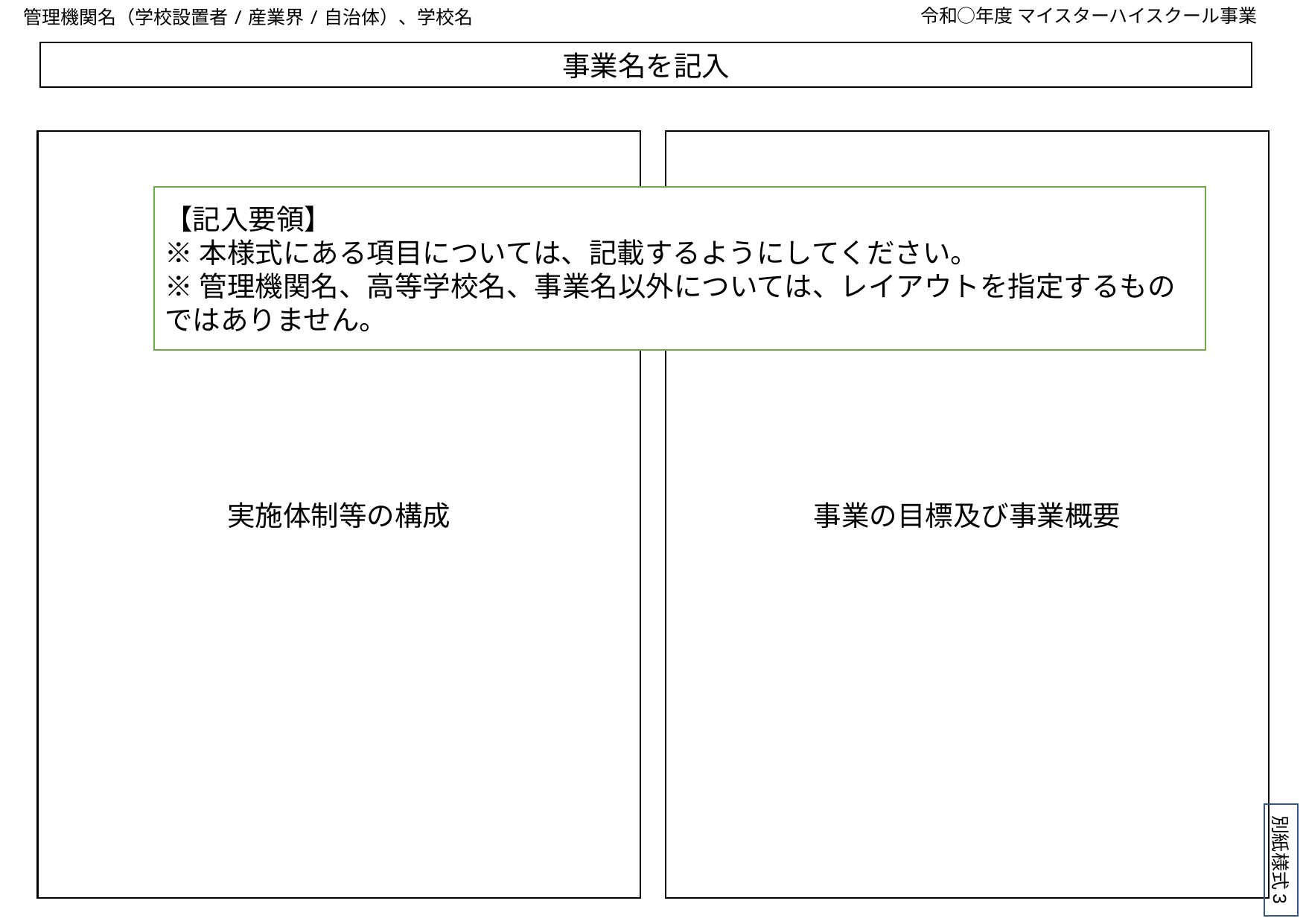

管理機関名（学校設置者/産業界/自治体）、学校名
　令和○年度 マイスターハイスクール事業

当該部分のレイアウトは変更しないこと
事業名を記入
実施体制等の構成
事業の目標及び事業概要
【記入要領】
※本様式にある項目については、記載するようにしてください。
※管理機関名、高等学校名、事業名以外については、レイアウトを指定するものではありません。
別紙様式3